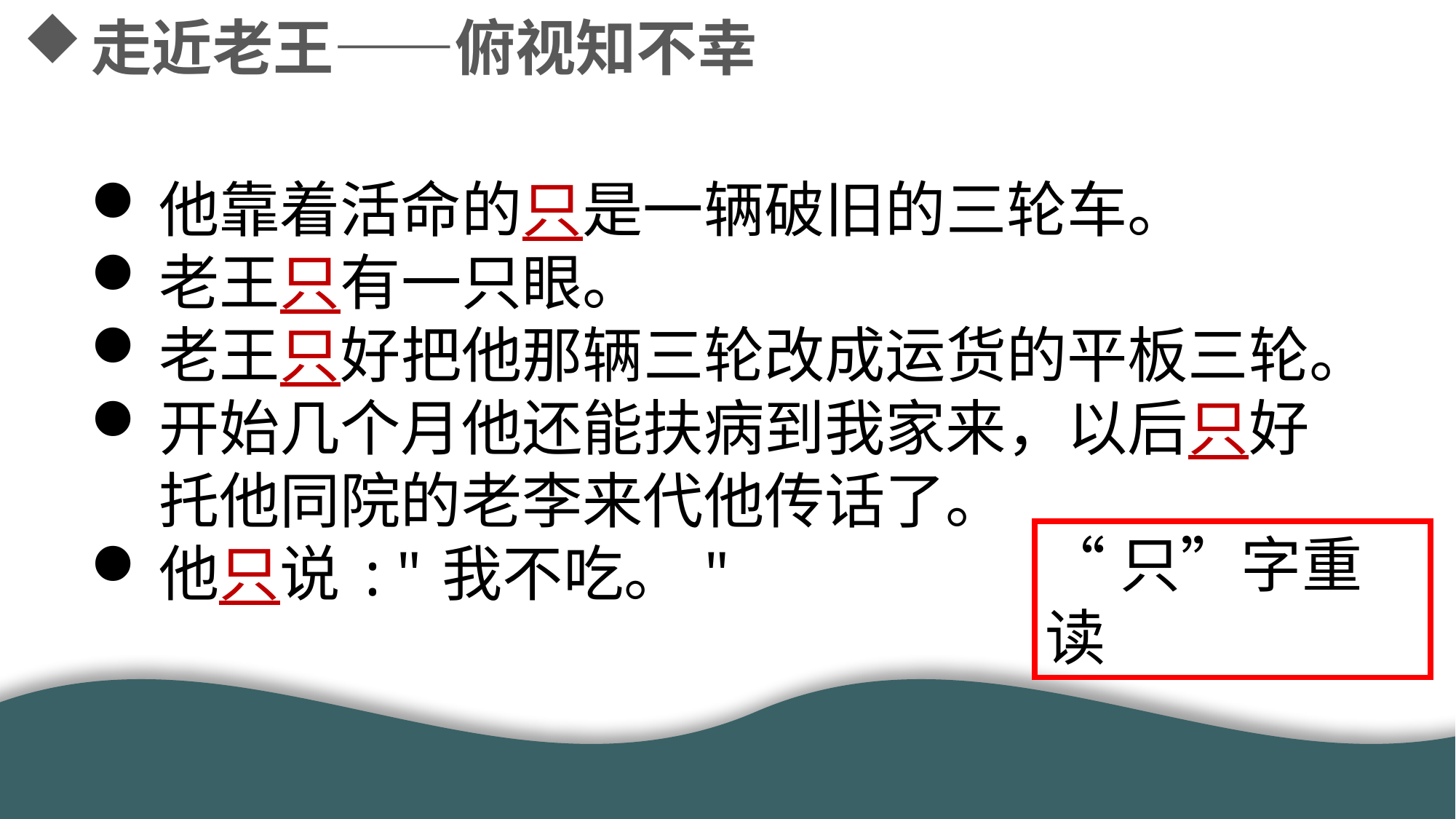

走近老王——俯视知不幸
他靠着活命的只是一辆破旧的三轮车。
老王只有一只眼。
老王只好把他那辆三轮改成运货的平板三轮。
开始几个月他还能扶病到我家来，以后只好托他同院的老李来代他传话了。
他只说:"我不吃。"
“只”字重读